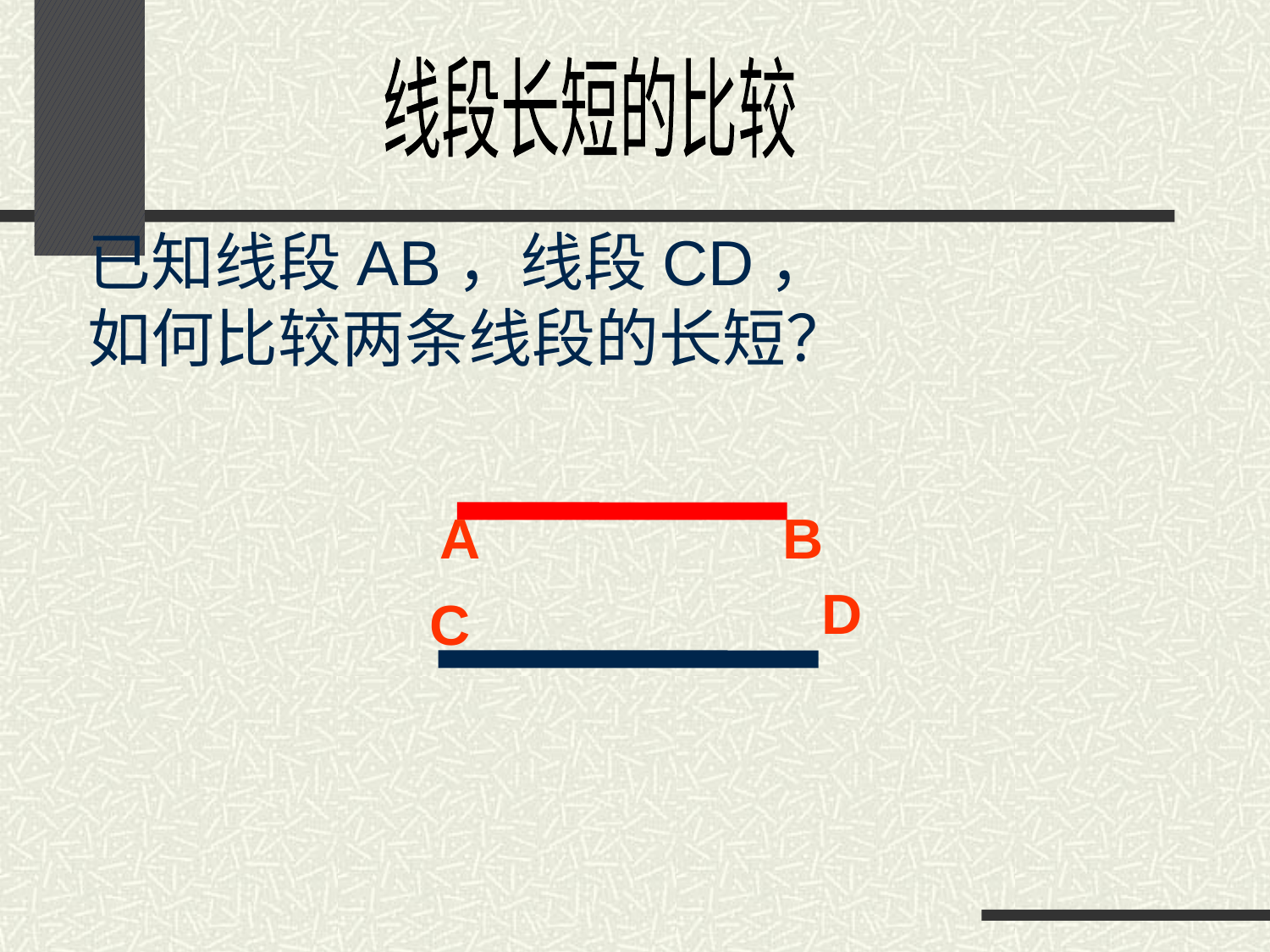

线段长短的比较
已知线段AB，线段CD，
如何比较两条线段的长短？
A
B

D
C